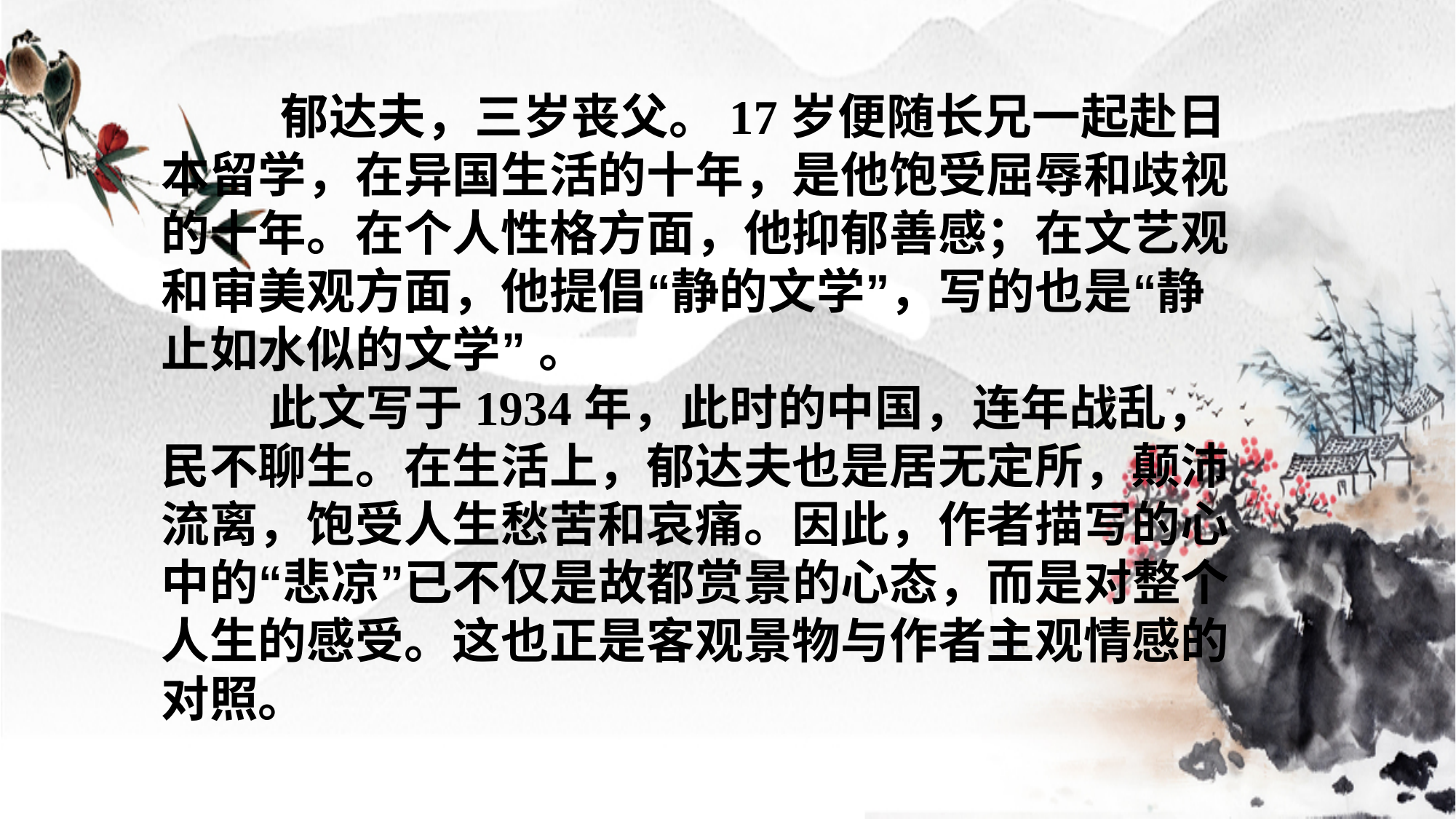

郁达夫，三岁丧父。17岁便随长兄一起赴日本留学，在异国生活的十年，是他饱受屈辱和歧视的十年。在个人性格方面，他抑郁善感；在文艺观和审美观方面，他提倡“静的文学”，写的也是“静止如水似的文学” 。
        此文写于1934年，此时的中国，连年战乱，民不聊生。在生活上，郁达夫也是居无定所，颠沛流离，饱受人生愁苦和哀痛。因此，作者描写的心中的“悲凉”已不仅是故都赏景的心态，而是对整个人生的感受。这也正是客观景物与作者主观情感的对照。